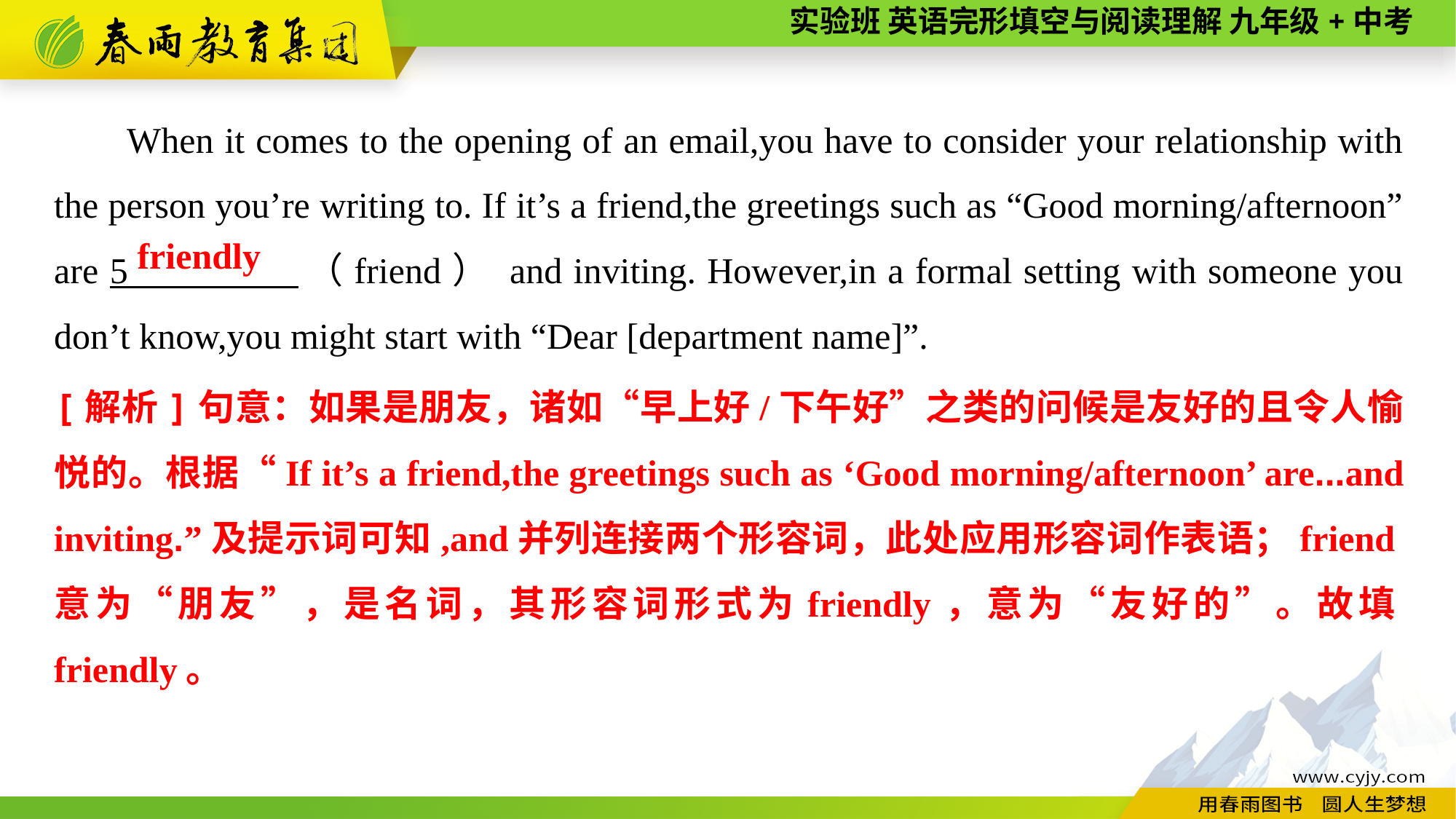

When it comes to the opening of an email,you have to consider your relationship with the person you’re writing to. If it’s a friend,the greetings such as “Good morning/afternoon” are 5               （friend） and inviting. However,in a formal setting with someone you don’t know,you might start with “Dear [department name]”.
friendly
[解析]句意：如果是朋友，诸如“早上好/下午好”之类的问候是友好的且令人愉悦的。根据“If it’s a friend,the greetings such as ‘Good morning/afternoon’ are...and inviting.”及提示词可知,and并列连接两个形容词，此处应用形容词作表语；friend意为“朋友”，是名词，其形容词形式为friendly，意为“友好的”。故填friendly。